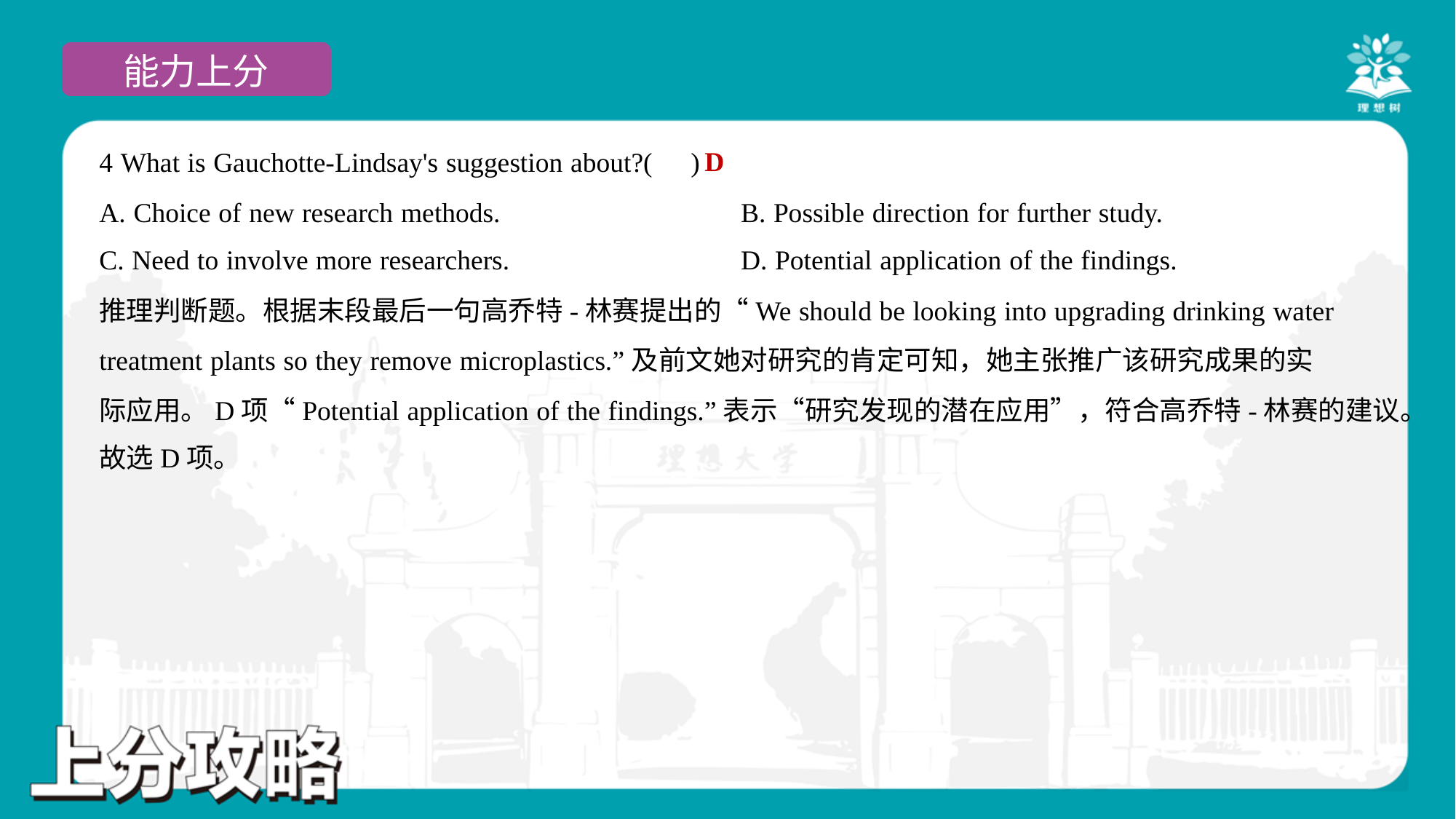

D
4 What is Gauchotte-Lindsay's suggestion about?(     )
A. Choice of new research methods.	B. Possible direction for further study.
C. Need to involve more researchers.	D. Potential application of the findings.
推理判断题。根据末段最后一句高乔特-林赛提出的“We should be looking into upgrading drinking water
treatment plants so they remove microplastics.”及前文她对研究的肯定可知，她主张推广该研究成果的实
际应用。D项“Potential application of the findings.”表示“研究发现的潜在应用”，符合高乔特-林赛的建议。
故选D项。